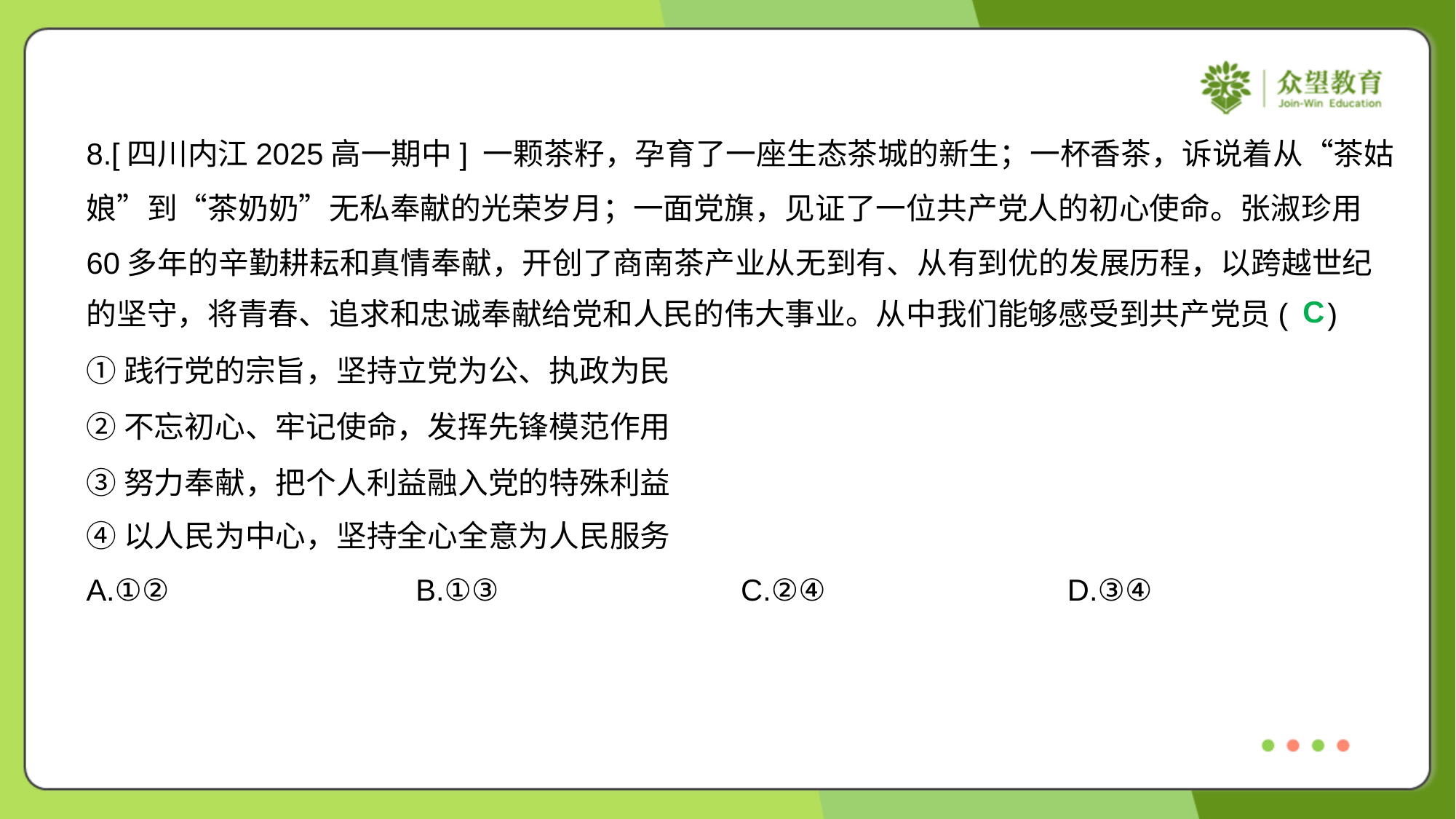

8.[四川内江2025高一期中] 一颗茶籽，孕育了一座生态茶城的新生；一杯香茶，诉说着从“茶姑
娘”到“茶奶奶”无私奉献的光荣岁月；一面党旗，见证了一位共产党人的初心使命。张淑珍用
60多年的辛勤耕耘和真情奉献，开创了商南茶产业从无到有、从有到优的发展历程，以跨越世纪
的坚守，将青春、追求和忠诚奉献给党和人民的伟大事业。从中我们能够感受到共产党员(     )
C
①践行党的宗旨，坚持立党为公、执政为民
②不忘初心、牢记使命，发挥先锋模范作用
③努力奉献，把个人利益融入党的特殊利益
④以人民为中心，坚持全心全意为人民服务
A.①②	B.①③	C.②④	D.③④